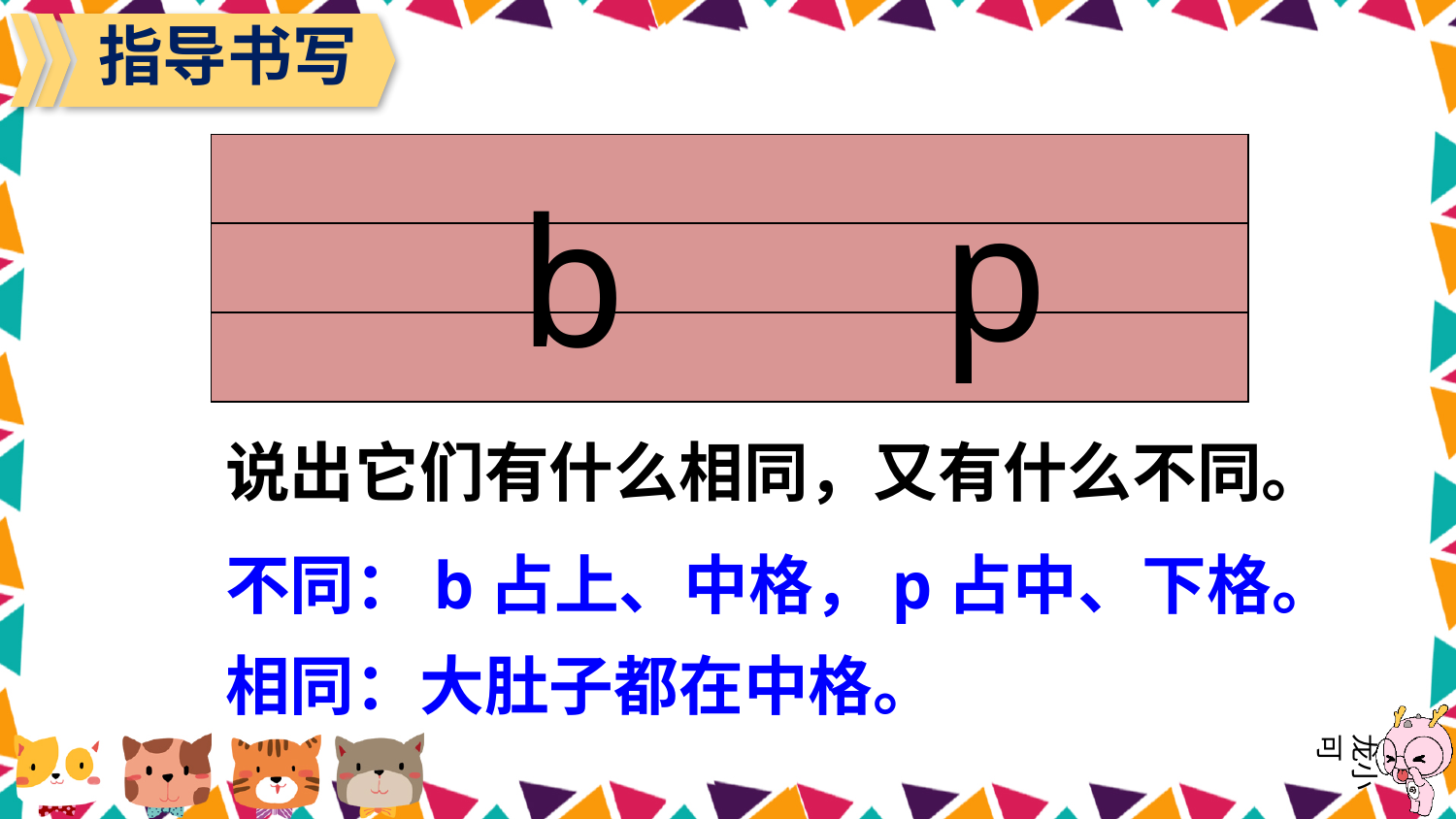

指导书写

p
b
|  |
| --- |
|  |
|  |
说出它们有什么相同，又有什么不同。
不同：b占上、中格，p占中、下格。
相同：大肚子都在中格。